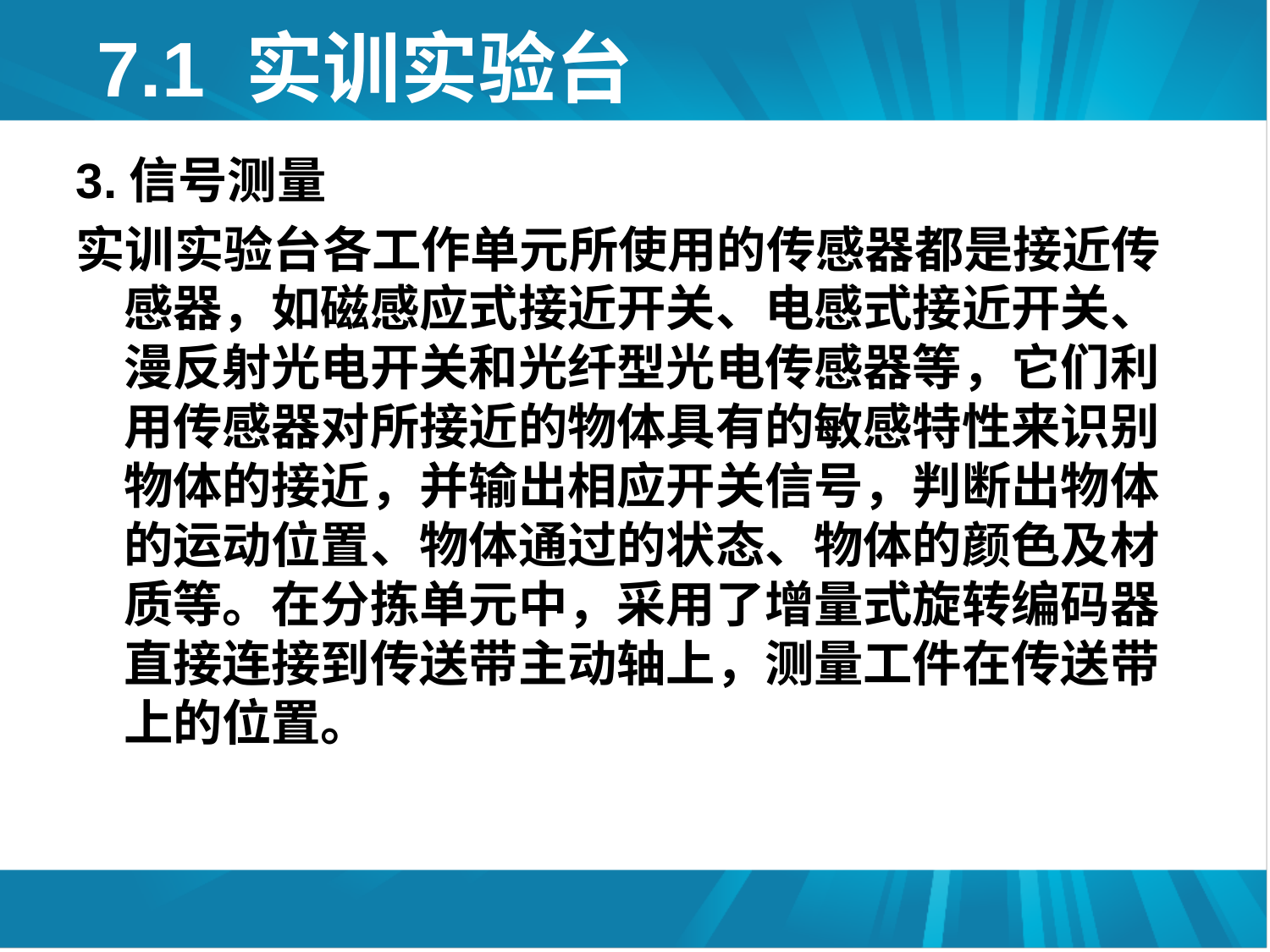

# 7.1 实训实验台
3.信号测量
实训实验台各工作单元所使用的传感器都是接近传感器，如磁感应式接近开关、电感式接近开关、漫反射光电开关和光纤型光电传感器等，它们利用传感器对所接近的物体具有的敏感特性来识别物体的接近，并输出相应开关信号，判断出物体的运动位置、物体通过的状态、物体的颜色及材质等。在分拣单元中，采用了增量式旋转编码器直接连接到传送带主动轴上，测量工件在传送带上的位置。